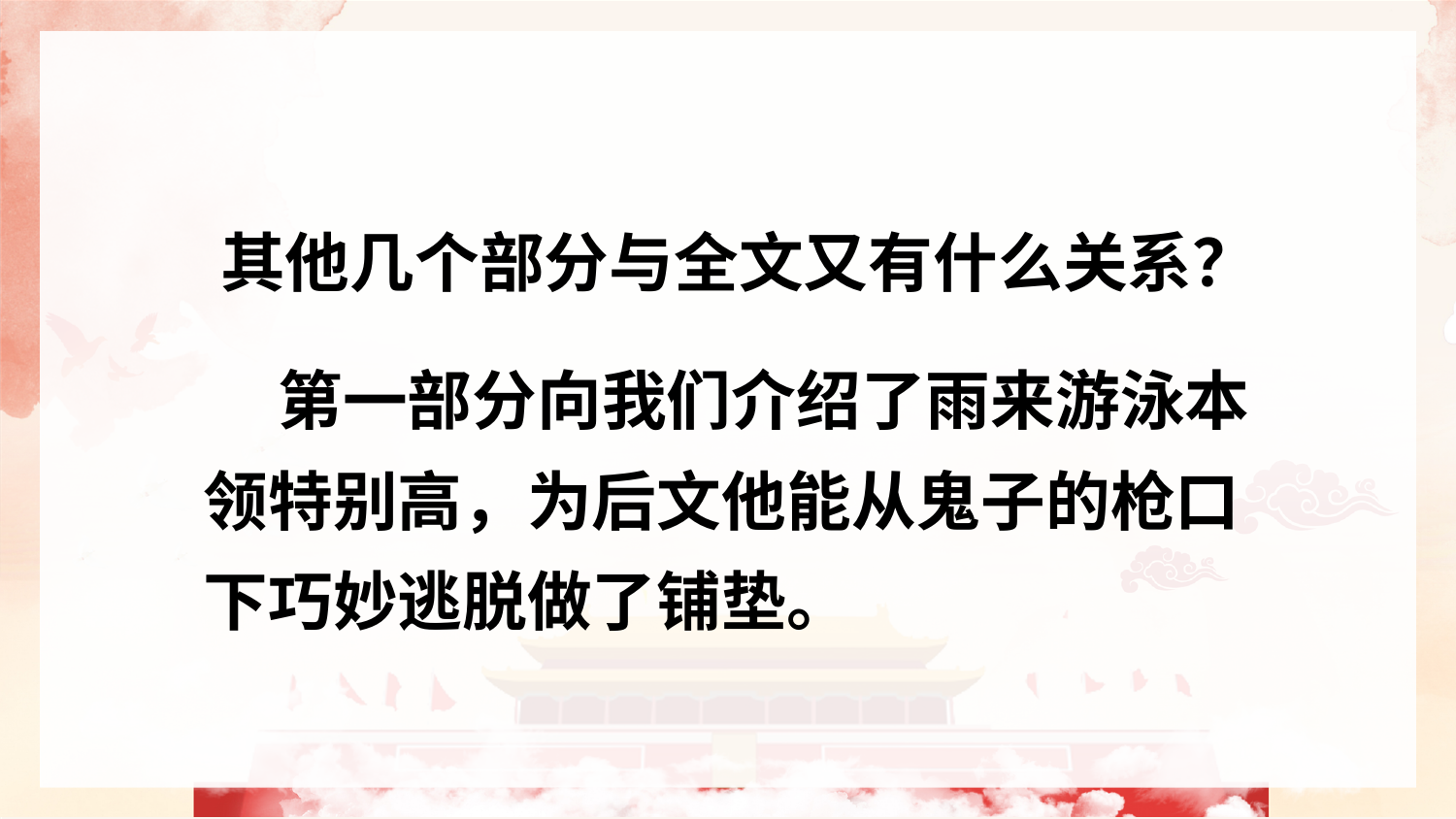

其他几个部分与全文又有什么关系？
    第一部分向我们介绍了雨来游泳本领特别高，为后文他能从鬼子的枪口下巧妙逃脱做了铺垫。